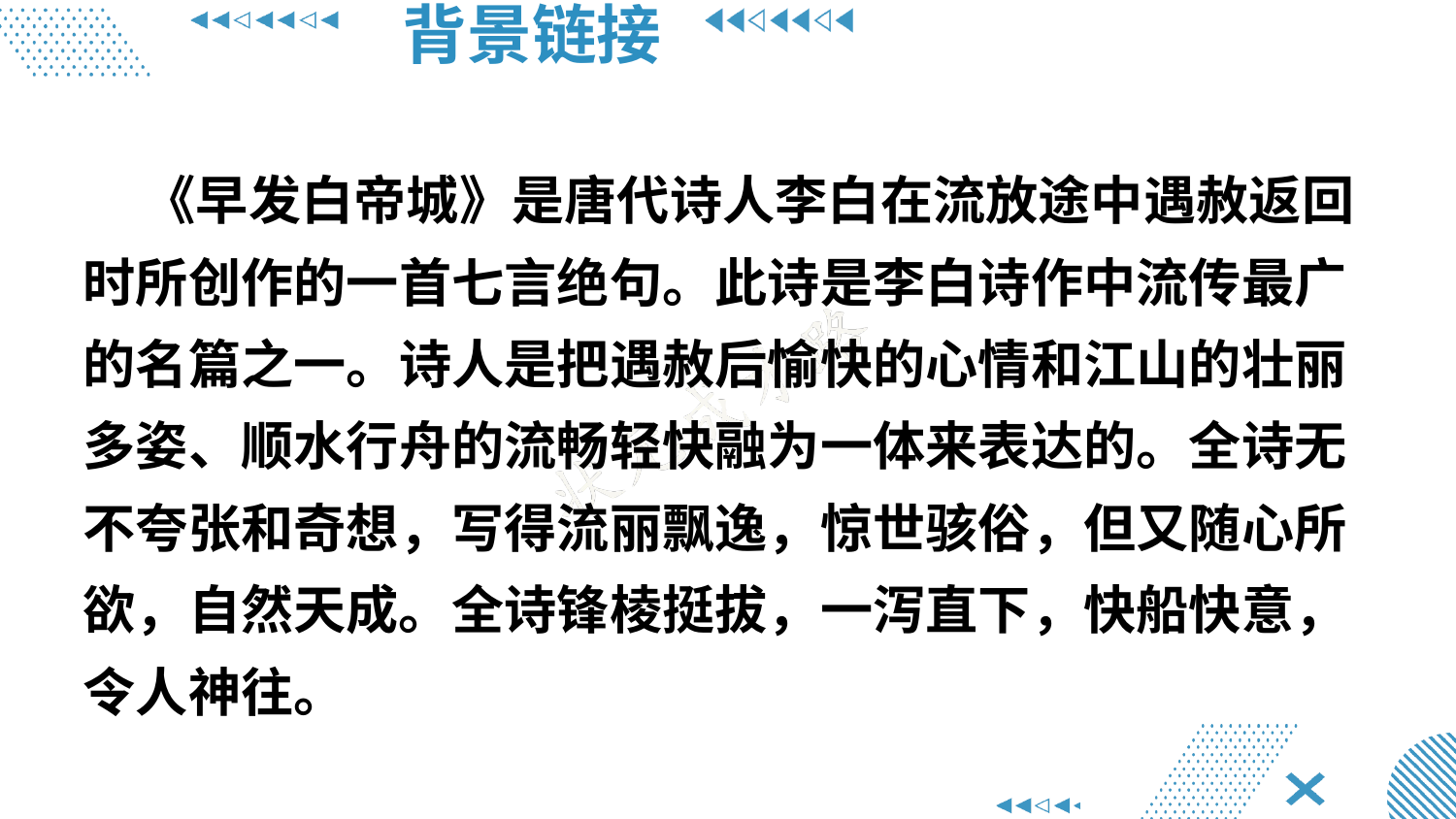

背景链接
    《早发白帝城》是唐代诗人李白在流放途中遇赦返回时所创作的一首七言绝句。此诗是李白诗作中流传最广的名篇之一。诗人是把遇赦后愉快的心情和江山的壮丽多姿、顺水行舟的流畅轻快融为一体来表达的。全诗无不夸张和奇想，写得流丽飘逸，惊世骇俗，但又随心所欲，自然天成。全诗锋棱挺拔，一泻直下，快船快意，令人神往。